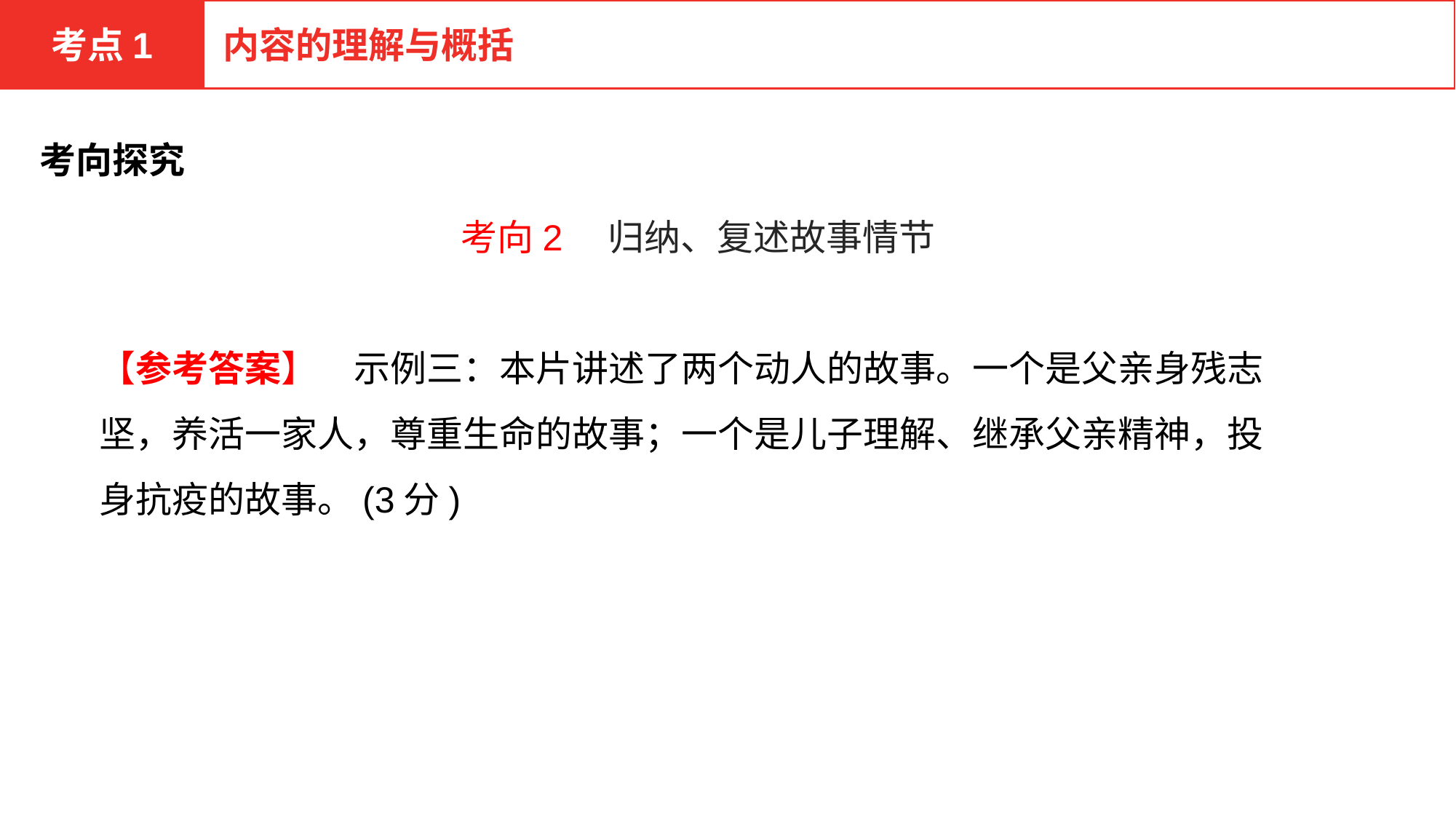

考点1
内容的理解与概括
考向探究
考向2　归纳、复述故事情节

【参考答案】　示例三：本片讲述了两个动人的故事。一个是父亲身残志坚，养活一家人，尊重生命的故事；一个是儿子理解、继承父亲精神，投身抗疫的故事。(3分)